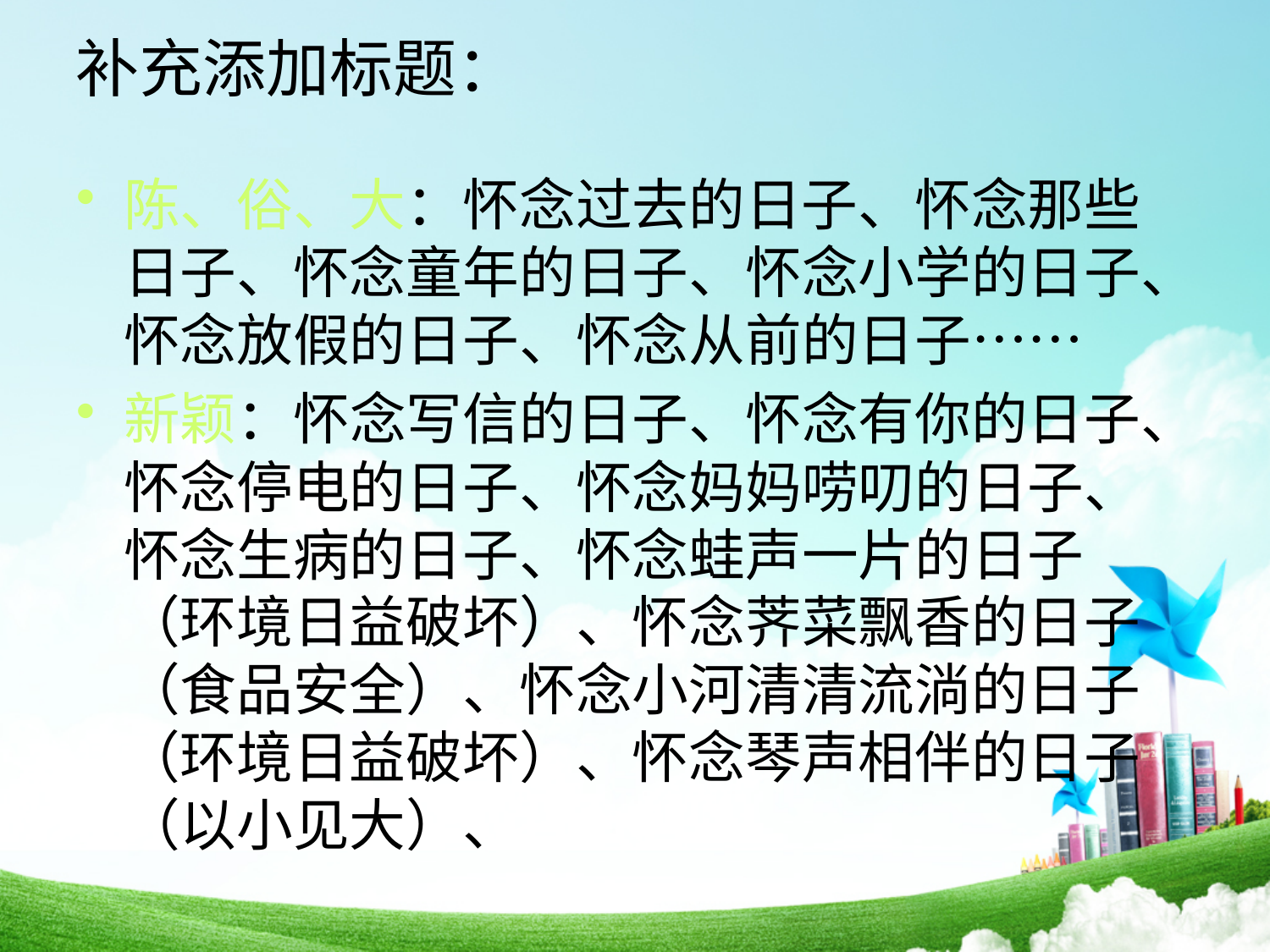

# 补充添加标题：
陈、俗、大：怀念过去的日子、怀念那些日子、怀念童年的日子、怀念小学的日子、怀念放假的日子、怀念从前的日子……
新颖：怀念写信的日子、怀念有你的日子、怀念停电的日子、怀念妈妈唠叨的日子、怀念生病的日子、怀念蛙声一片的日子（环境日益破坏）、怀念荠菜飘香的日子（食品安全）、怀念小河清清流淌的日子（环境日益破坏）、怀念琴声相伴的日子（以小见大）、